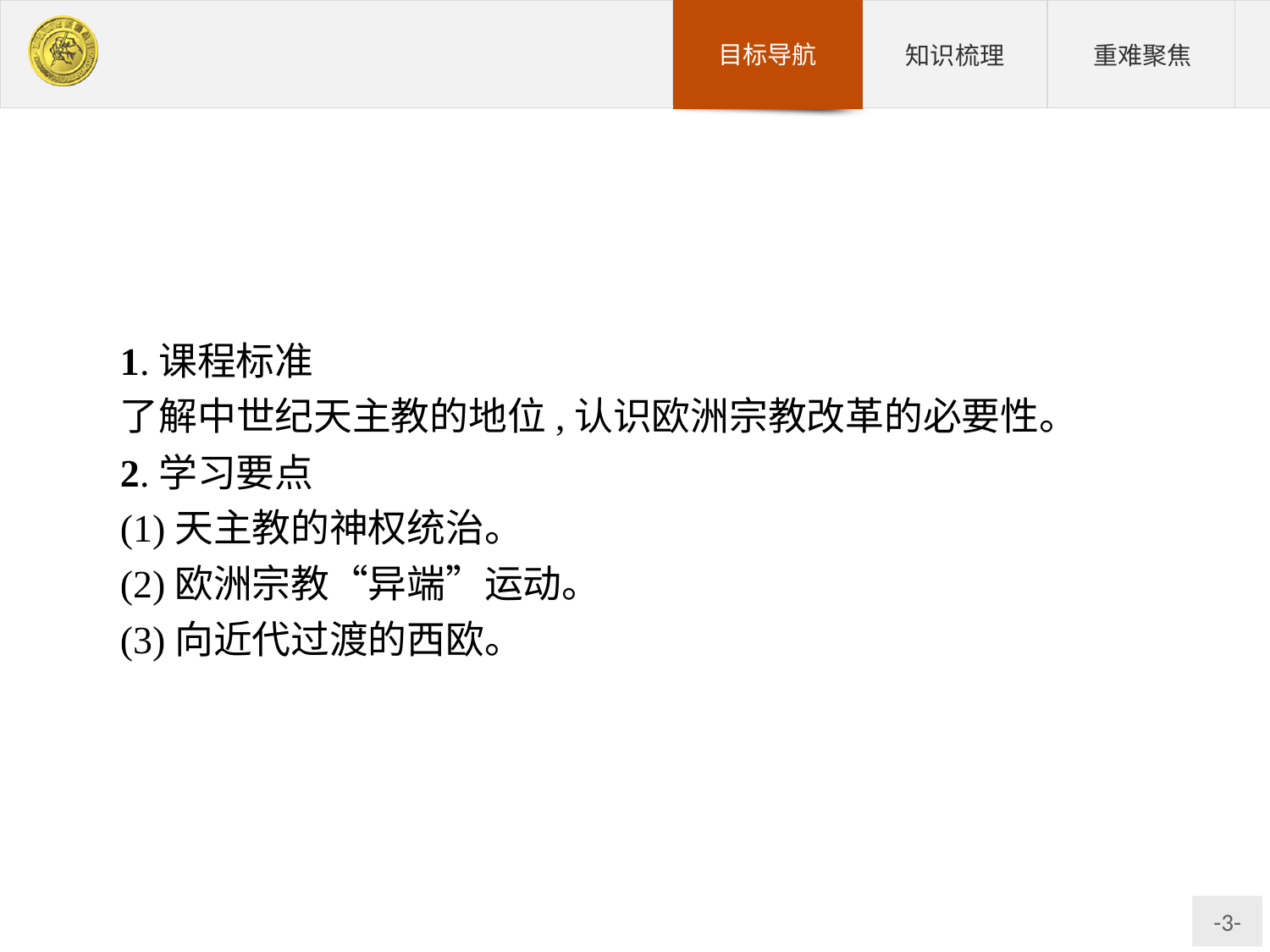

1.课程标准
了解中世纪天主教的地位,认识欧洲宗教改革的必要性。
2.学习要点
(1)天主教的神权统治。
(2)欧洲宗教“异端”运动。
(3)向近代过渡的西欧。